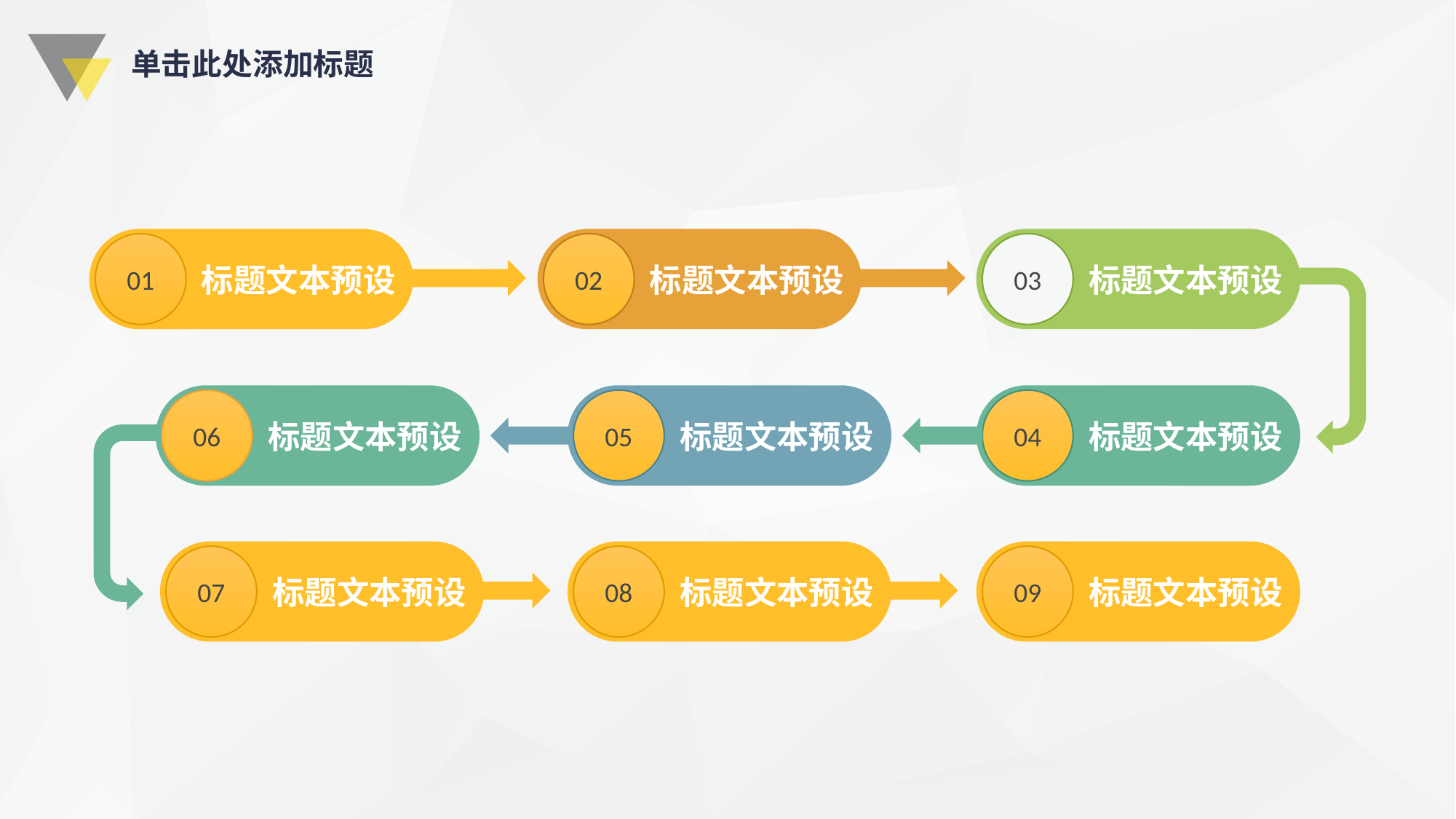

单击此处添加标题
标题文本预设
标题文本预设
标题文本预设
01
02
03

标题文本预设
标题文本预设
标题文本预设
05
04
06

标题文本预设
标题文本预设
标题文本预设
07
08
09